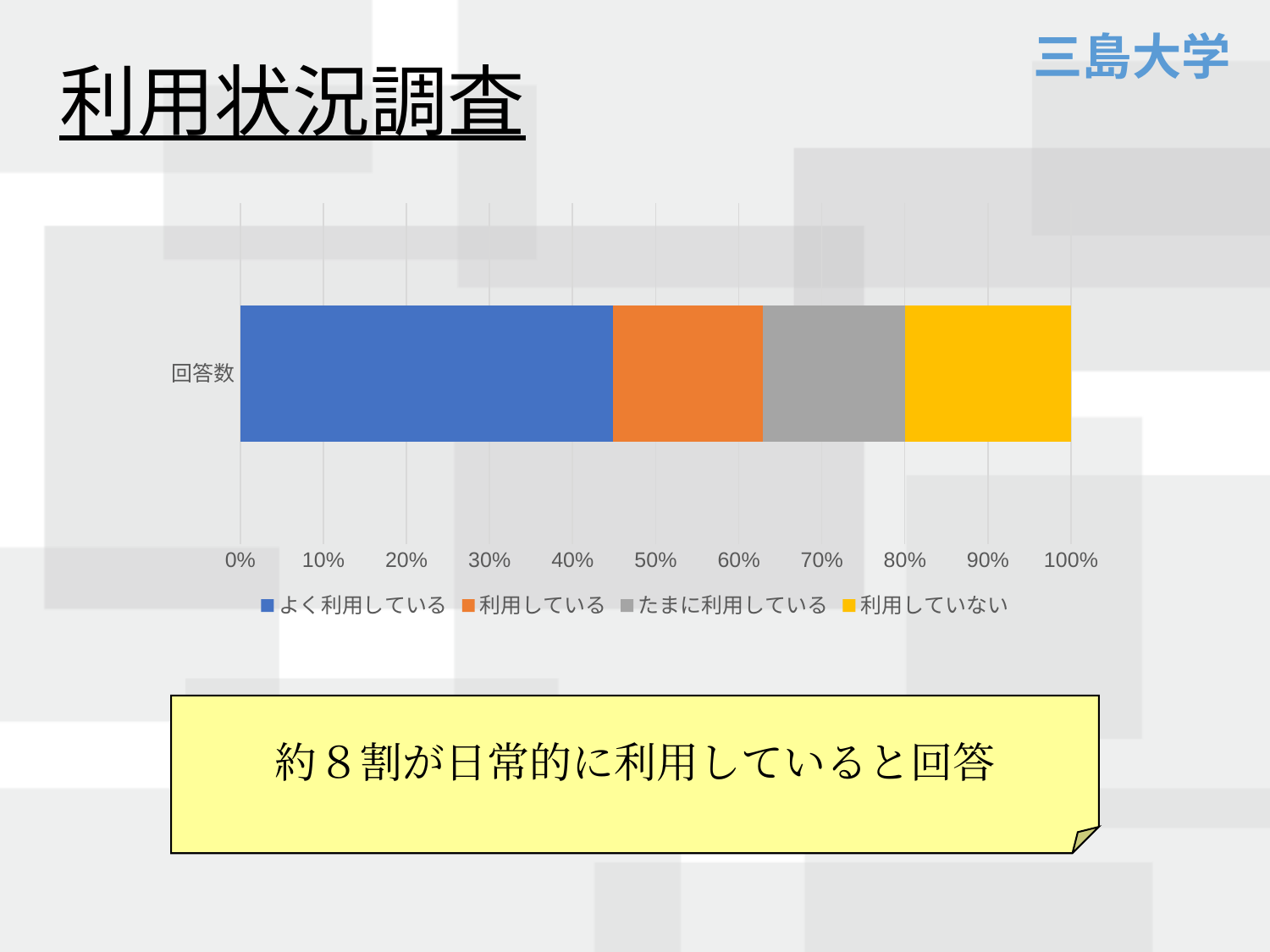

利用状況調査

### Chart

| Category | よく利用している | 利用している | たまに利用している | 利用していない |
|---|---|---|---|---|
| 回答数 | 247.0 | 99.0 | 94.0 | 110.0 |
約８割が日常的に利用していると回答